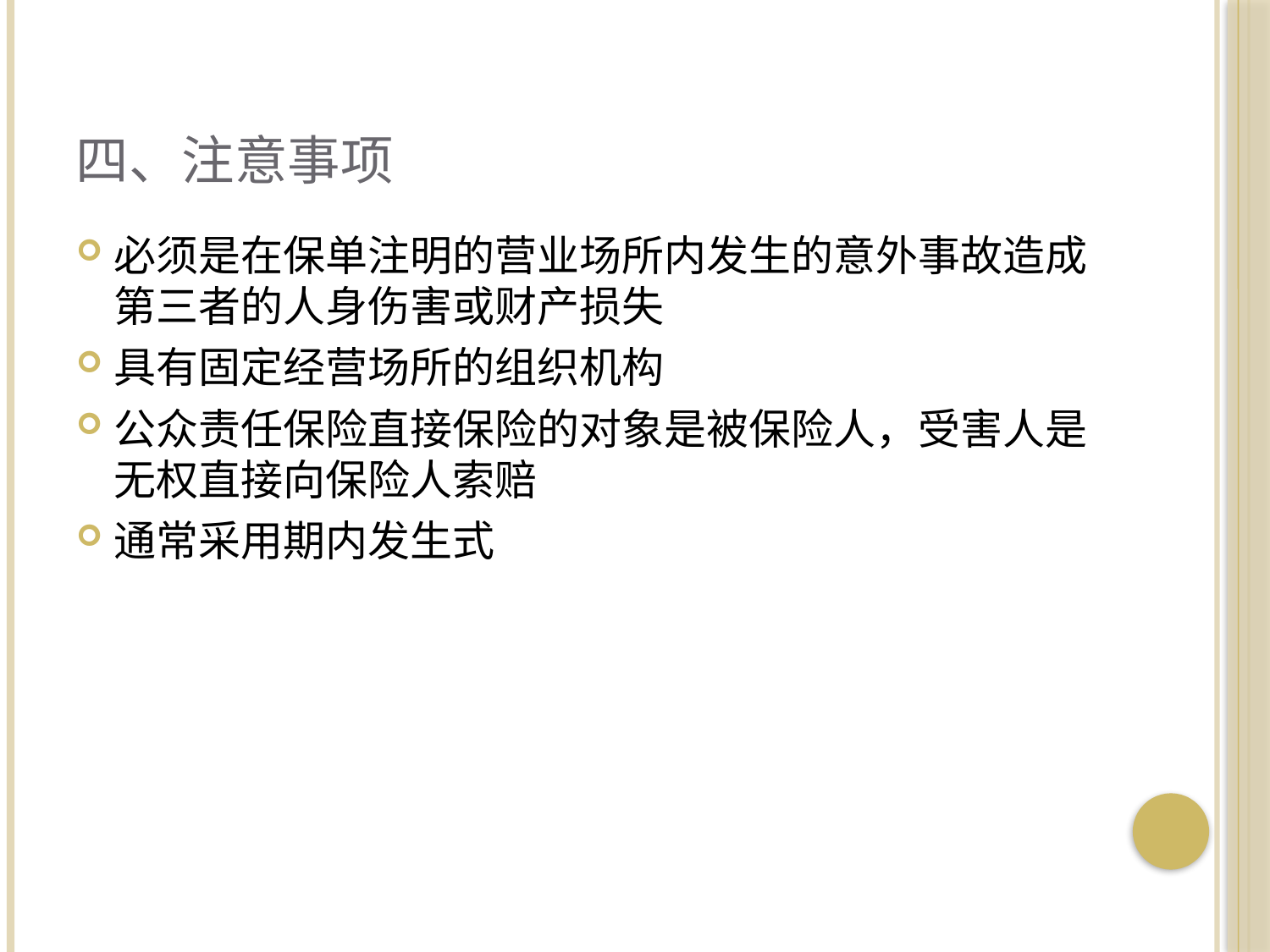

# 四、注意事项
必须是在保单注明的营业场所内发生的意外事故造成第三者的人身伤害或财产损失
具有固定经营场所的组织机构
公众责任保险直接保险的对象是被保险人，受害人是无权直接向保险人索赔
通常采用期内发生式